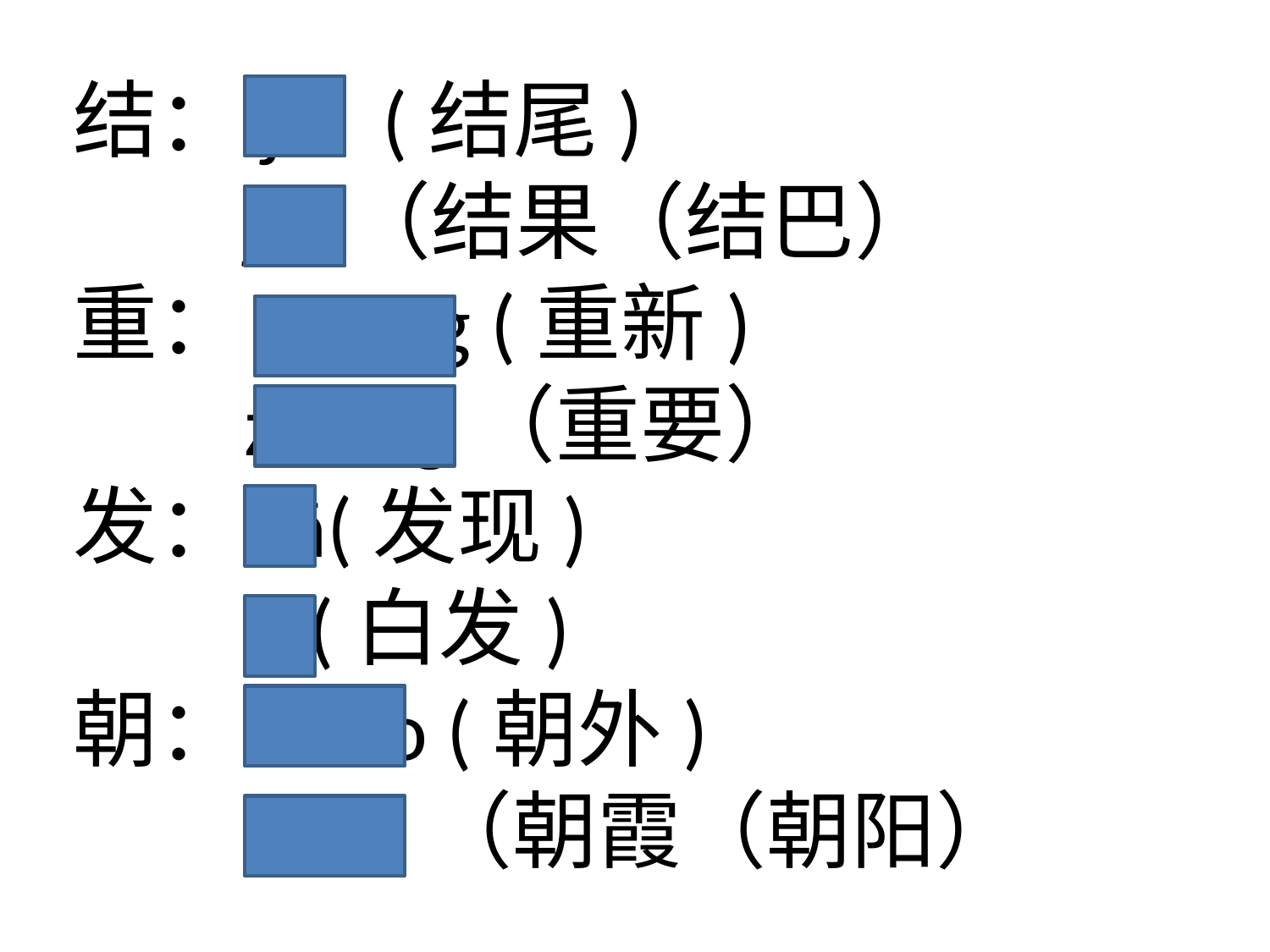

结：jié  (结尾)
         jiē（结果（结巴）
重：chóng (重新)
         zhòng（重要）
发：fā(发现)
         fà(白发)
朝：cháo (朝外)
         zhāo（朝霞（朝阳）